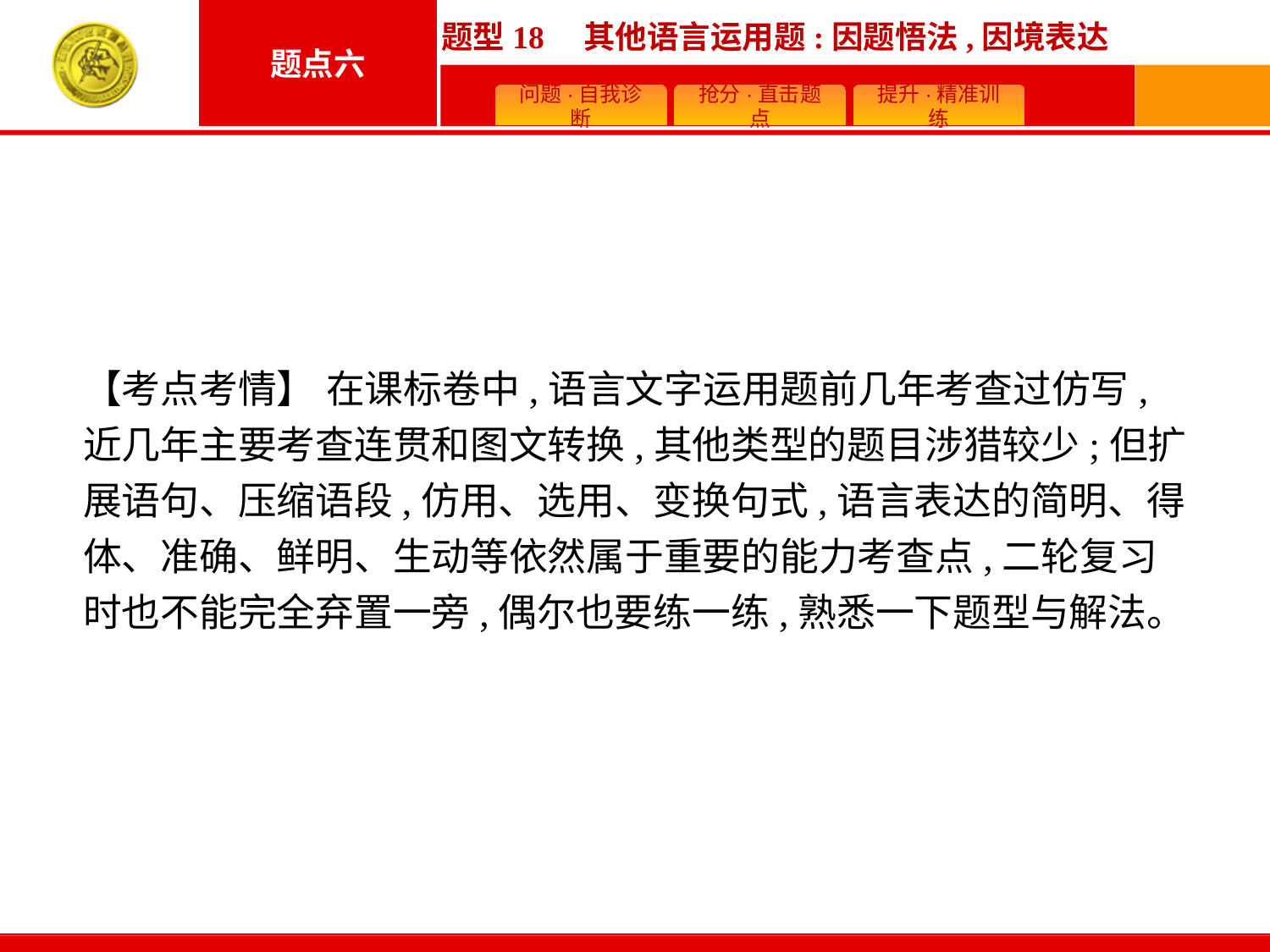

【考点考情】 在课标卷中,语言文字运用题前几年考查过仿写,近几年主要考查连贯和图文转换,其他类型的题目涉猎较少;但扩展语句、压缩语段,仿用、选用、变换句式,语言表达的简明、得体、准确、鲜明、生动等依然属于重要的能力考查点,二轮复习时也不能完全弃置一旁,偶尔也要练一练,熟悉一下题型与解法。